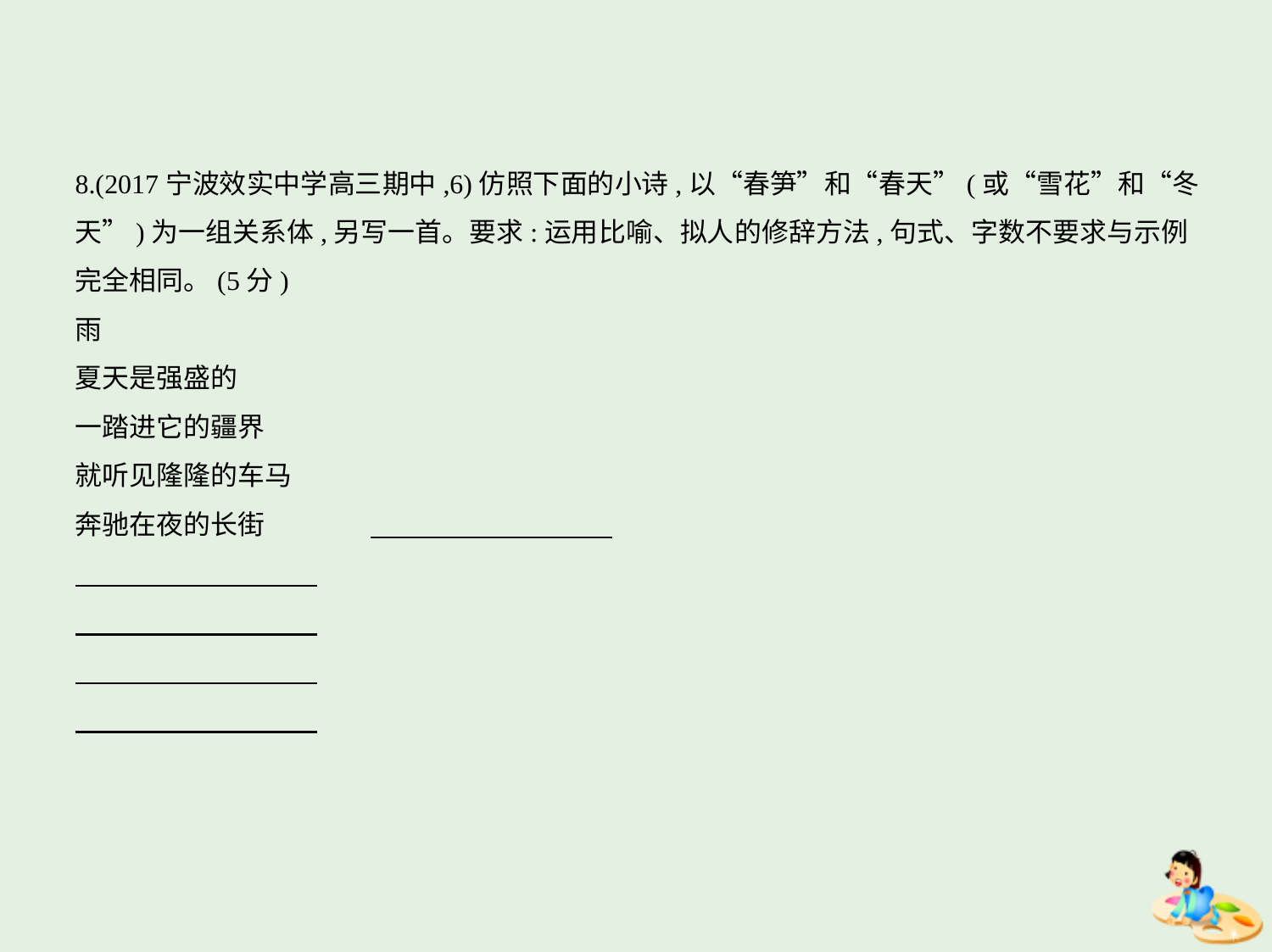

8.(2017宁波效实中学高三期中,6)仿照下面的小诗,以“春笋”和“春天”(或“雪花”和“冬
天”)为一组关系体,另写一首。要求:运用比喻、拟人的修辞方法,句式、字数不要求与示例
完全相同。(5分)
雨
夏天是强盛的
一踏进它的疆界
就听见隆隆的车马
奔驰在夜的长街